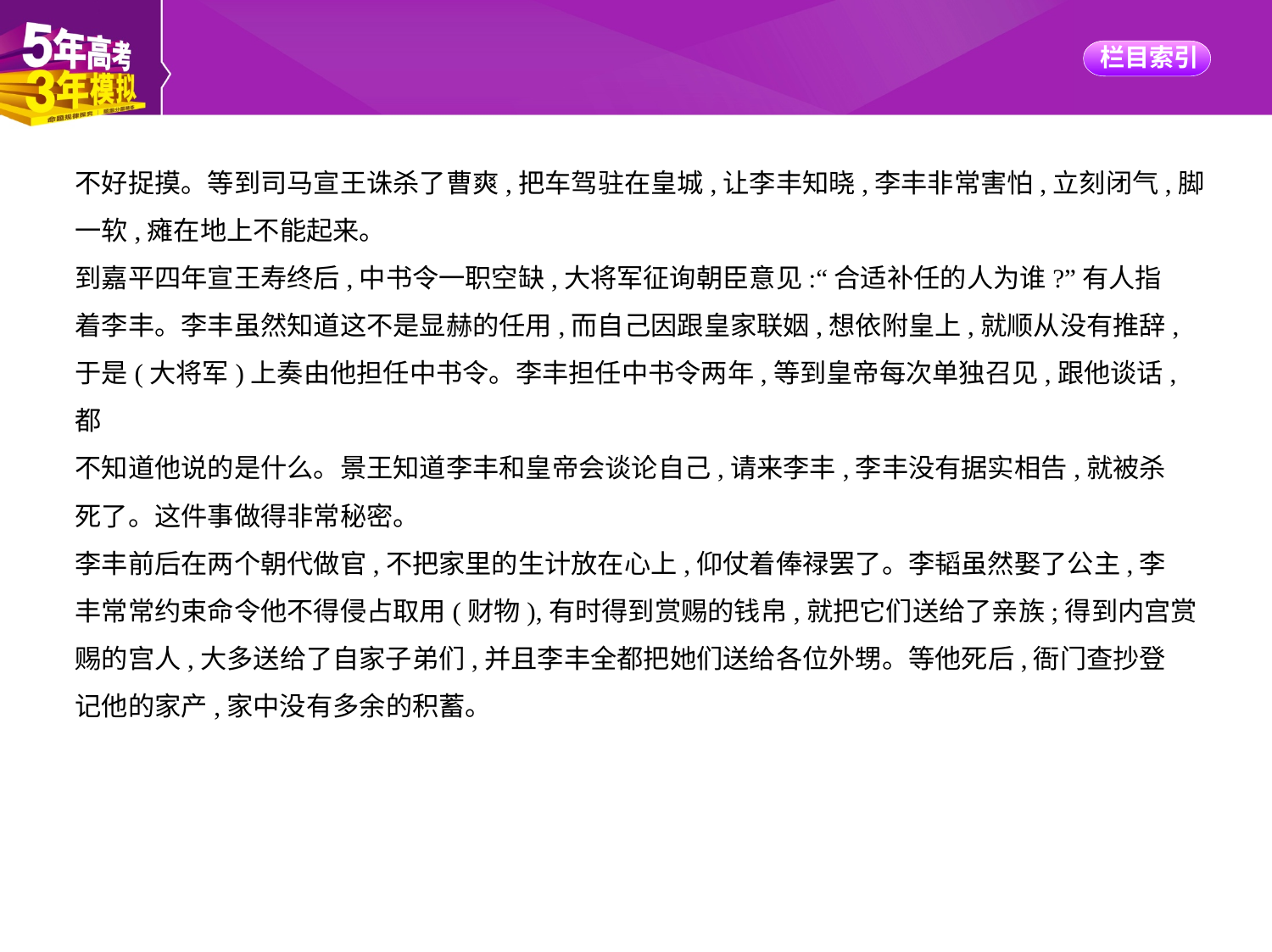

不好捉摸。等到司马宣王诛杀了曹爽,把车驾驻在皇城,让李丰知晓,李丰非常害怕,立刻闭气,脚
一软,瘫在地上不能起来。
到嘉平四年宣王寿终后,中书令一职空缺,大将军征询朝臣意见:“合适补任的人为谁?”有人指
着李丰。李丰虽然知道这不是显赫的任用,而自己因跟皇家联姻,想依附皇上,就顺从没有推辞,
于是(大将军)上奏由他担任中书令。李丰担任中书令两年,等到皇帝每次单独召见,跟他谈话,都
不知道他说的是什么。景王知道李丰和皇帝会谈论自己,请来李丰,李丰没有据实相告,就被杀
死了。这件事做得非常秘密。
李丰前后在两个朝代做官,不把家里的生计放在心上,仰仗着俸禄罢了。李韬虽然娶了公主,李
丰常常约束命令他不得侵占取用(财物),有时得到赏赐的钱帛,就把它们送给了亲族;得到内宫赏
赐的宫人,大多送给了自家子弟们,并且李丰全都把她们送给各位外甥。等他死后,衙门查抄登
记他的家产,家中没有多余的积蓄。